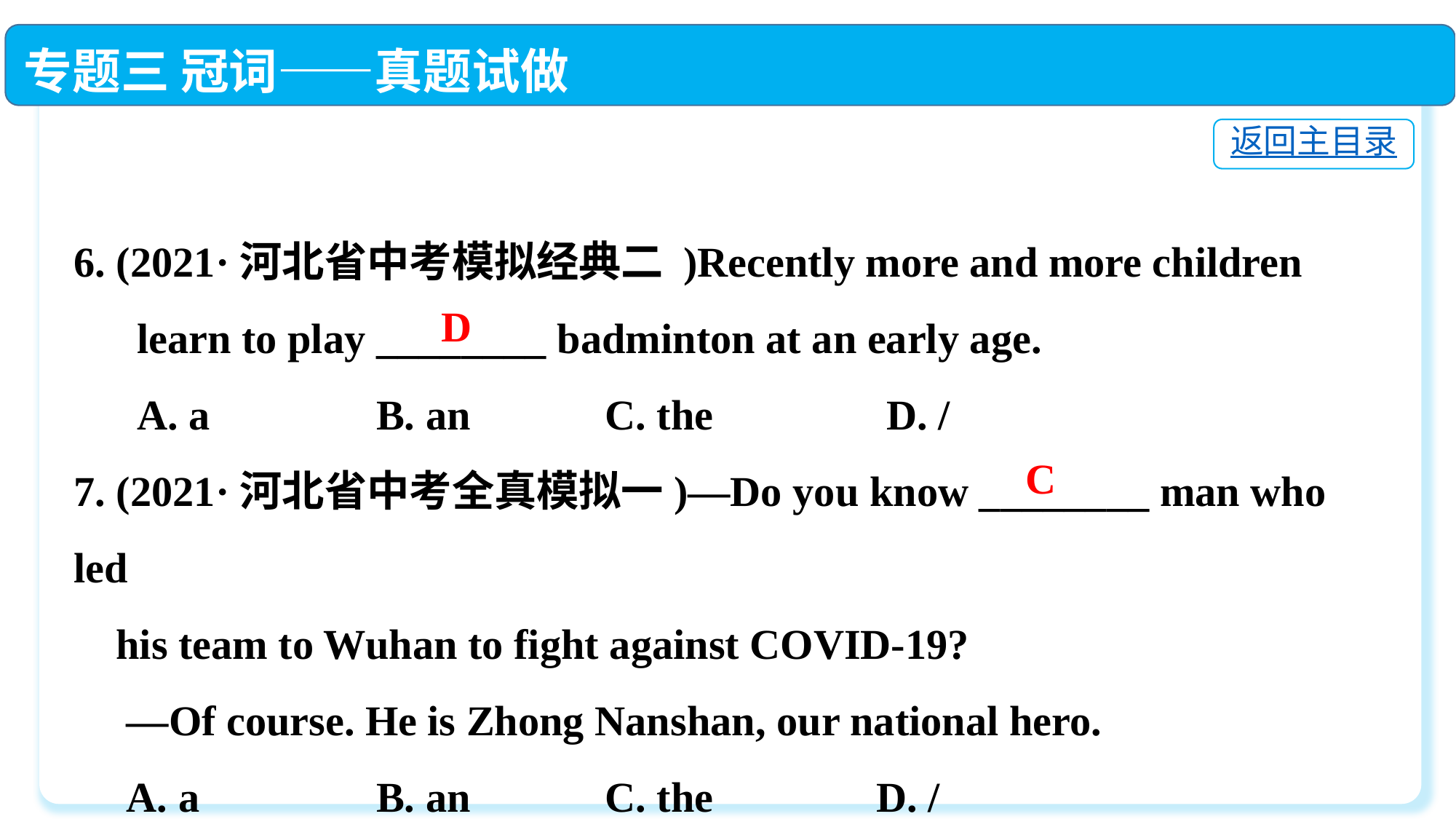

专题三 冠词——真题试做

返回主目录
6. (2021·河北省中考模拟经典二 )Recently more and more children
      learn to play ________ badminton at an early age.
      A. a	        B. an	         C. the	               D. /
7. (2021·河北省中考全真模拟一)—Do you know ________ man who led
    his team to Wuhan to fight against COVID-19?
     —Of course. He is Zhong Nanshan, our national hero.
     A. a	        B. an	         C. the	              D. /
D
C